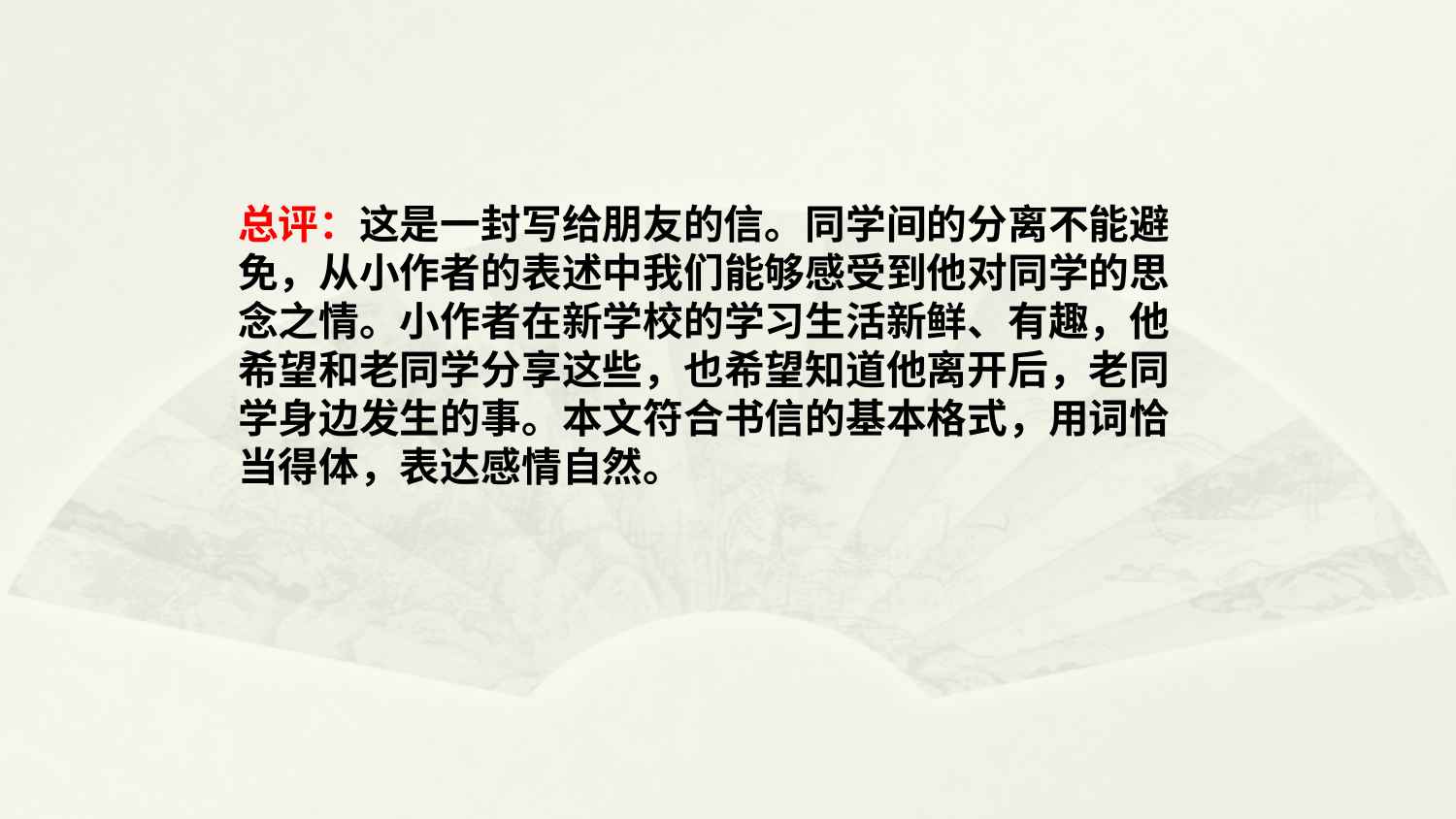

总评：这是一封写给朋友的信。同学间的分离不能避免，从小作者的表述中我们能够感受到他对同学的思念之情。小作者在新学校的学习生活新鲜、有趣，他希望和老同学分享这些，也希望知道他离开后，老同学身边发生的事。本文符合书信的基本格式，用词恰当得体，表达感情自然。